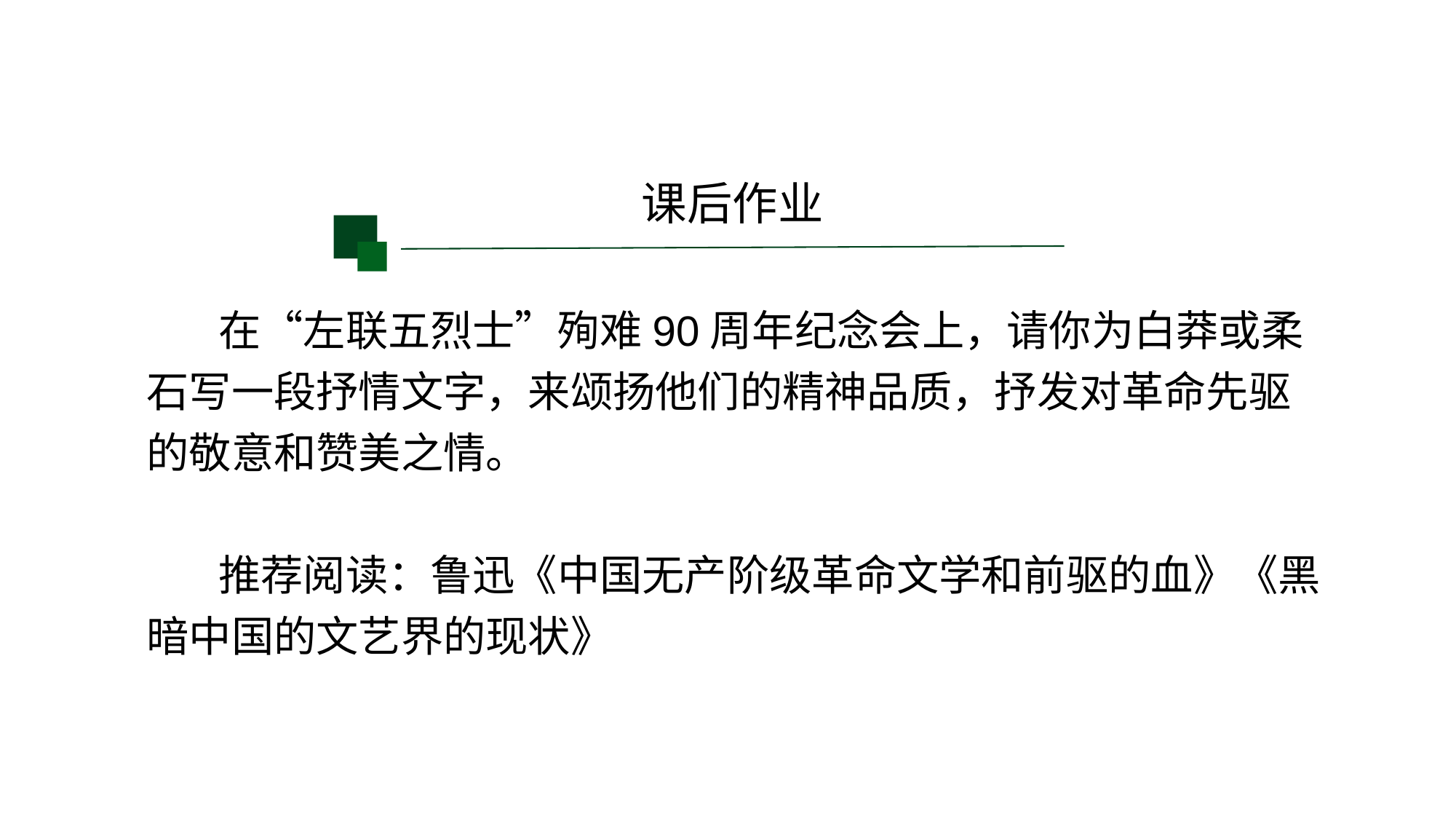

课后作业

在“左联五烈士”殉难90周年纪念会上，请你为白莽或柔石写一段抒情文字，来颂扬他们的精神品质，抒发对革命先驱的敬意和赞美之情。

推荐阅读：鲁迅《中国无产阶级革命文学和前驱的血》《黑暗中国的文艺界的现状》